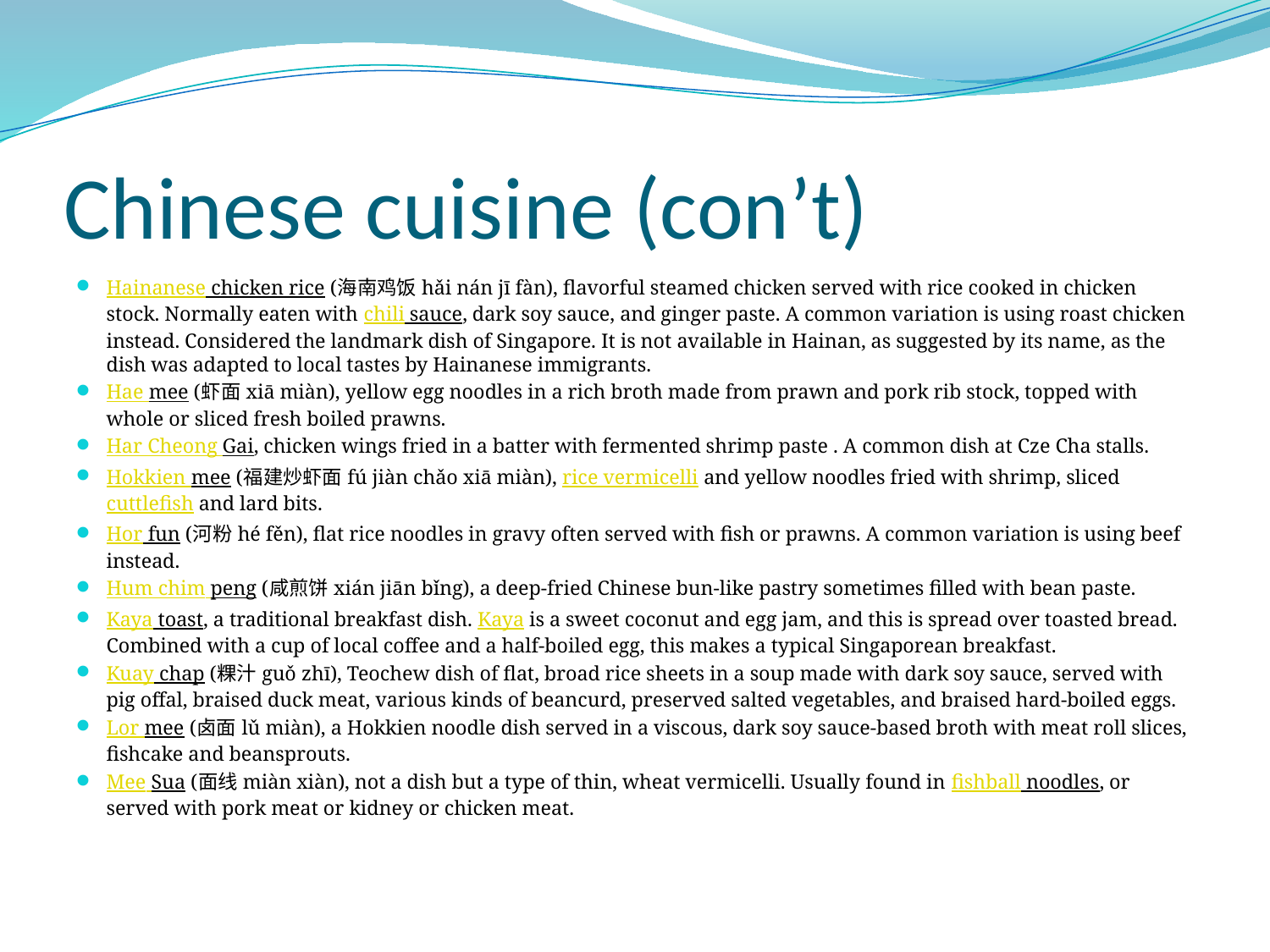

# Chinese cuisine (con’t)
Hainanese chicken rice (海南鸡饭 hǎi nán jī fàn), flavorful steamed chicken served with rice cooked in chicken stock. Normally eaten with chili sauce, dark soy sauce, and ginger paste. A common variation is using roast chicken instead. Considered the landmark dish of Singapore. It is not available in Hainan, as suggested by its name, as the dish was adapted to local tastes by Hainanese immigrants.
Hae mee (虾面 xiā miàn), yellow egg noodles in a rich broth made from prawn and pork rib stock, topped with whole or sliced fresh boiled prawns.
Har Cheong Gai, chicken wings fried in a batter with fermented shrimp paste . A common dish at Cze Cha stalls.
Hokkien mee (福建炒虾面 fú jiàn chǎo xiā miàn), rice vermicelli and yellow noodles fried with shrimp, sliced cuttlefish and lard bits.
Hor fun (河粉 hé fěn), flat rice noodles in gravy often served with fish or prawns. A common variation is using beef instead.
Hum chim peng (咸煎饼 xián jiān bǐng), a deep-fried Chinese bun-like pastry sometimes filled with bean paste.
Kaya toast, a traditional breakfast dish. Kaya is a sweet coconut and egg jam, and this is spread over toasted bread. Combined with a cup of local coffee and a half-boiled egg, this makes a typical Singaporean breakfast.
Kuay chap (粿汁 guǒ zhī), Teochew dish of flat, broad rice sheets in a soup made with dark soy sauce, served with pig offal, braised duck meat, various kinds of beancurd, preserved salted vegetables, and braised hard-boiled eggs.
Lor mee (卤面 lǔ miàn), a Hokkien noodle dish served in a viscous, dark soy sauce-based broth with meat roll slices, fishcake and beansprouts.
Mee Sua (面线 miàn xiàn), not a dish but a type of thin, wheat vermicelli. Usually found in fishball noodles, or served with pork meat or kidney or chicken meat.